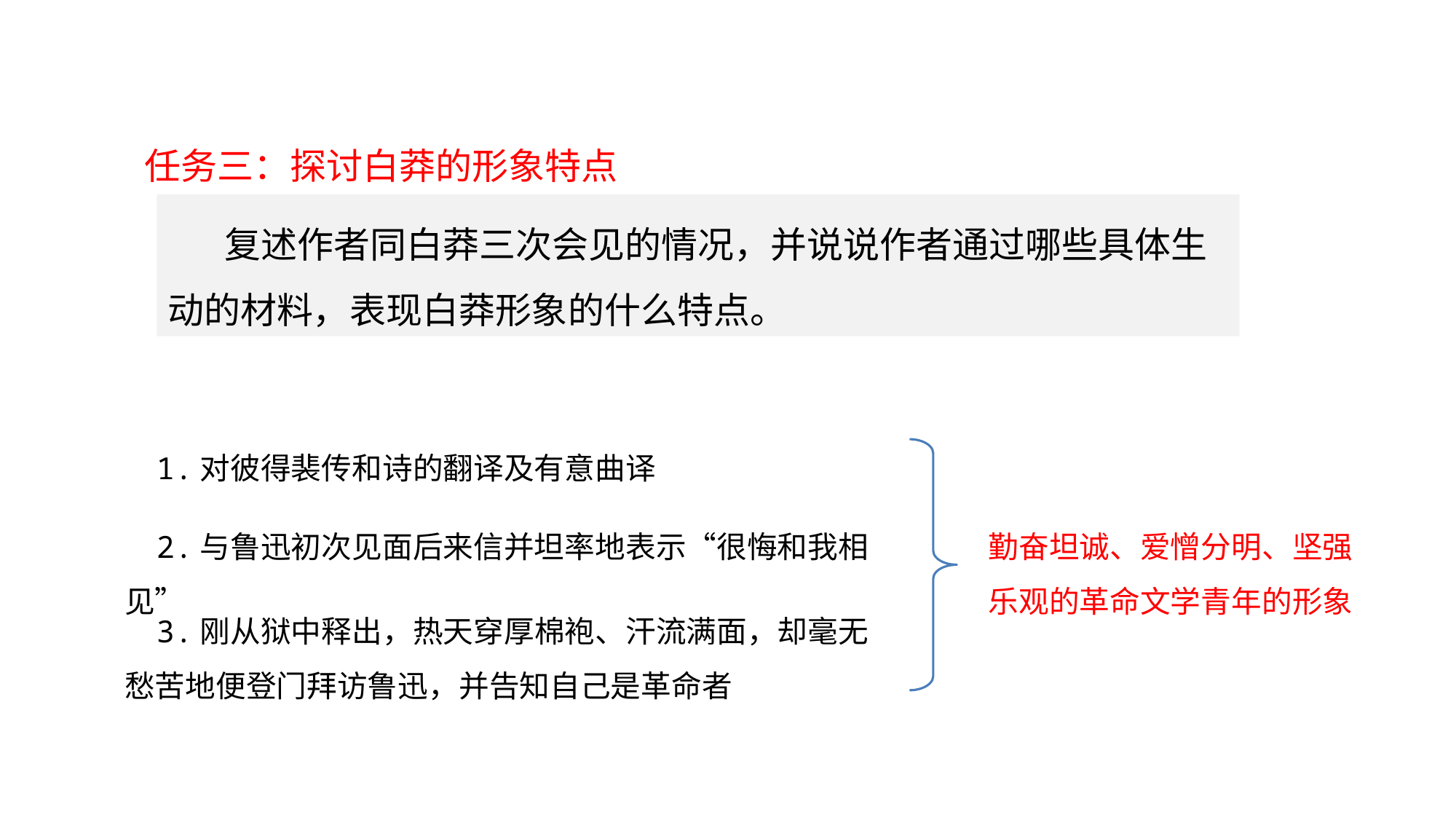

研读探究
任务三：探讨白莽的形象特点
  复述作者同白莽三次会见的情况，并说说作者通过哪些具体生动的材料，表现白莽形象的什么特点。
1.对彼得裴传和诗的翻译及有意曲译

勤奋坦诚、爱憎分明、坚强乐观的革命文学青年的形象
2.与鲁迅初次见面后来信并坦率地表示“很悔和我相见”
3.刚从狱中释出，热天穿厚棉袍、汗流满面，却毫无愁苦地便登门拜访鲁迅，并告知自己是革命者